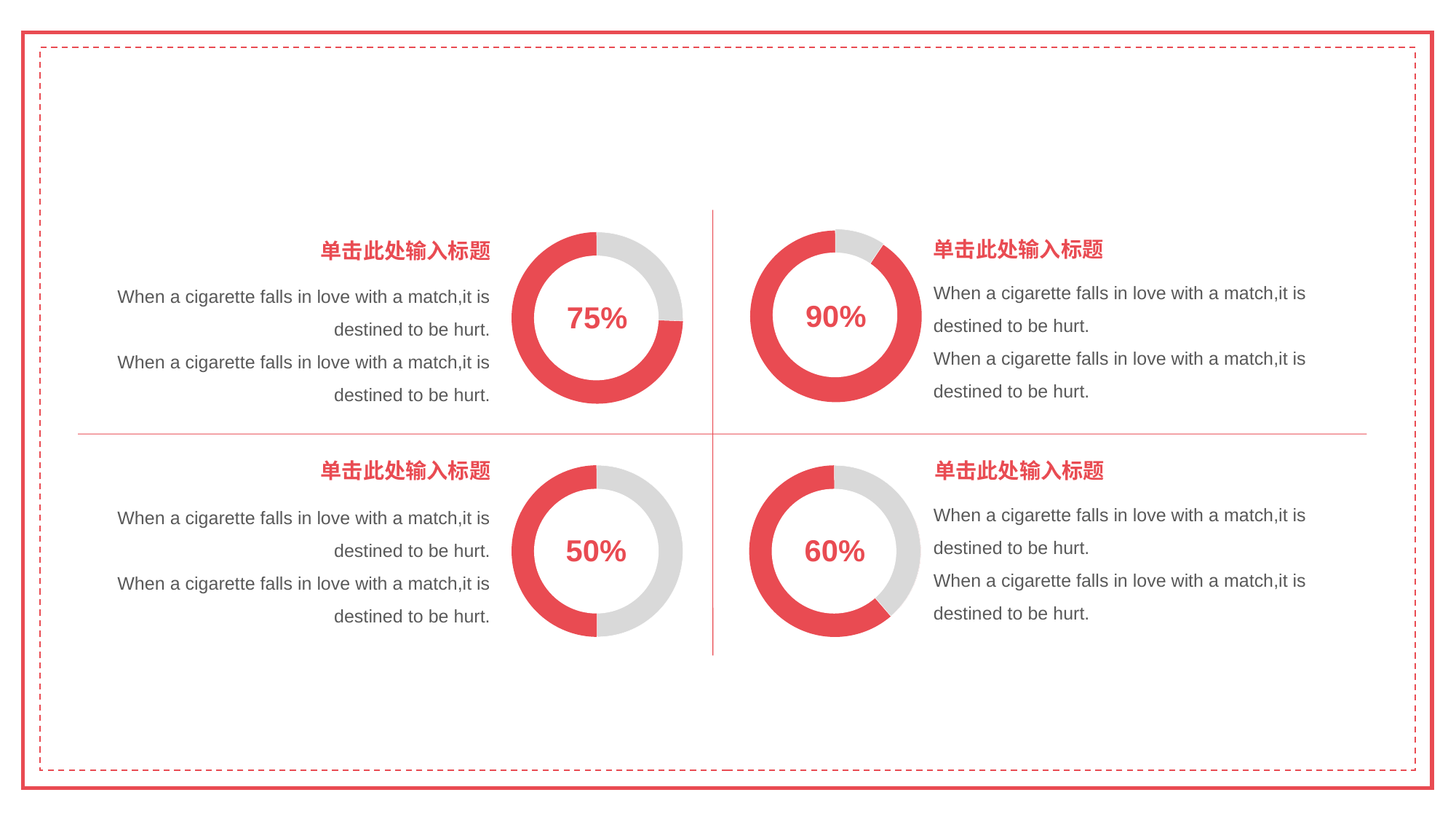

90%
单击此处输入标题

75%
单击此处输入标题
When a cigarette falls in love with a match,it is destined to be hurt.
When a cigarette falls in love with a match,it is destined to be hurt.
When a cigarette falls in love with a match,it is destined to be hurt.
When a cigarette falls in love with a match,it is destined to be hurt.

单击此处输入标题
单击此处输入标题

50%

60%
When a cigarette falls in love with a match,it is destined to be hurt.
When a cigarette falls in love with a match,it is destined to be hurt.
When a cigarette falls in love with a match,it is destined to be hurt.
When a cigarette falls in love with a match,it is destined to be hurt.